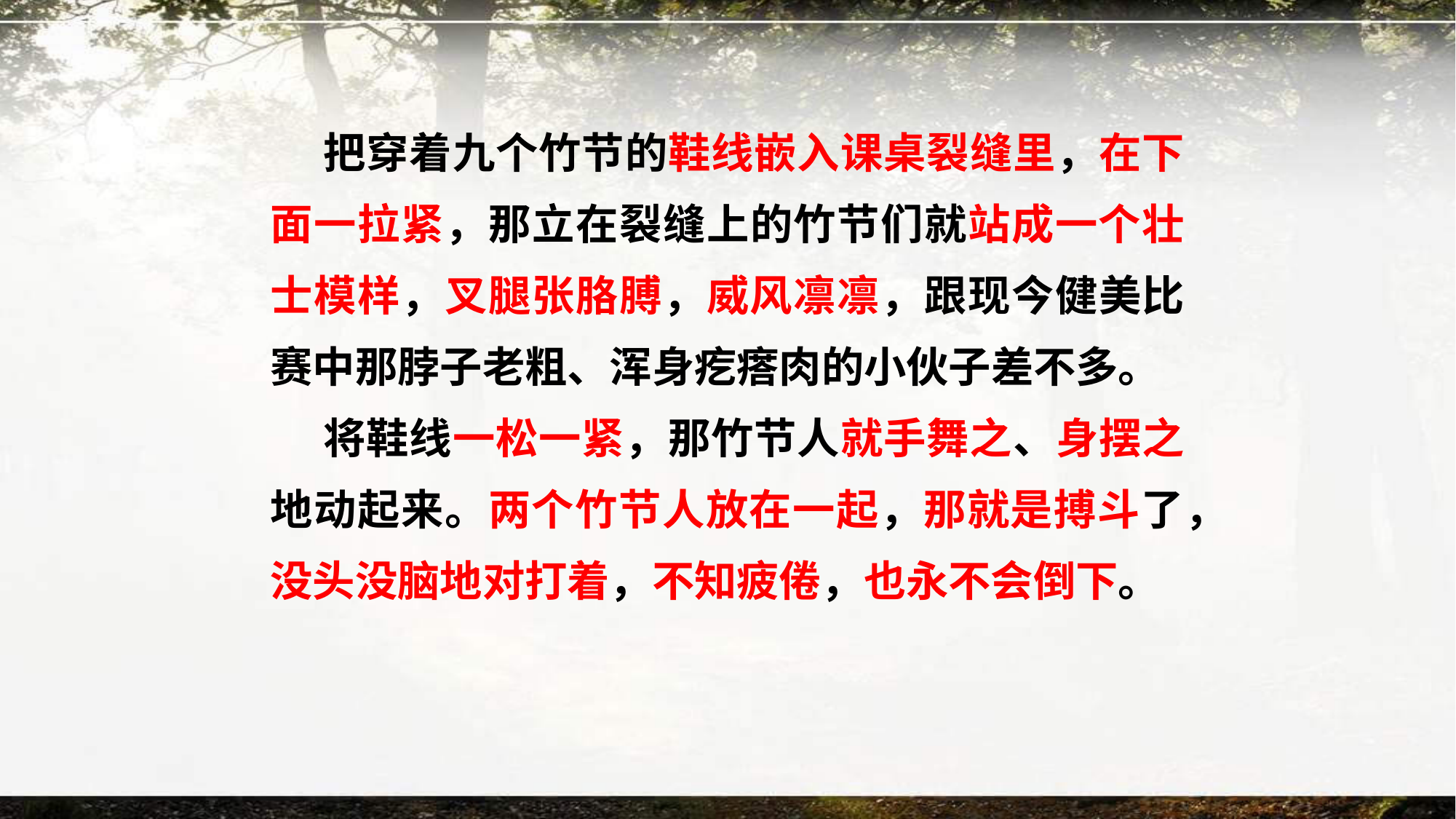

把穿着九个竹节的鞋线嵌入课桌裂缝里，在下面一拉紧，那立在裂缝上的竹节们就站成一个壮士模样，叉腿张胳膊，威风凛凛，跟现今健美比赛中那脖子老粗、浑身疙瘩肉的小伙子差不多。
    将鞋线一松一紧，那竹节人就手舞之、身摆之地动起来。两个竹节人放在一起，那就是搏斗了，没头没脑地对打着，不知疲倦，也永不会倒下。